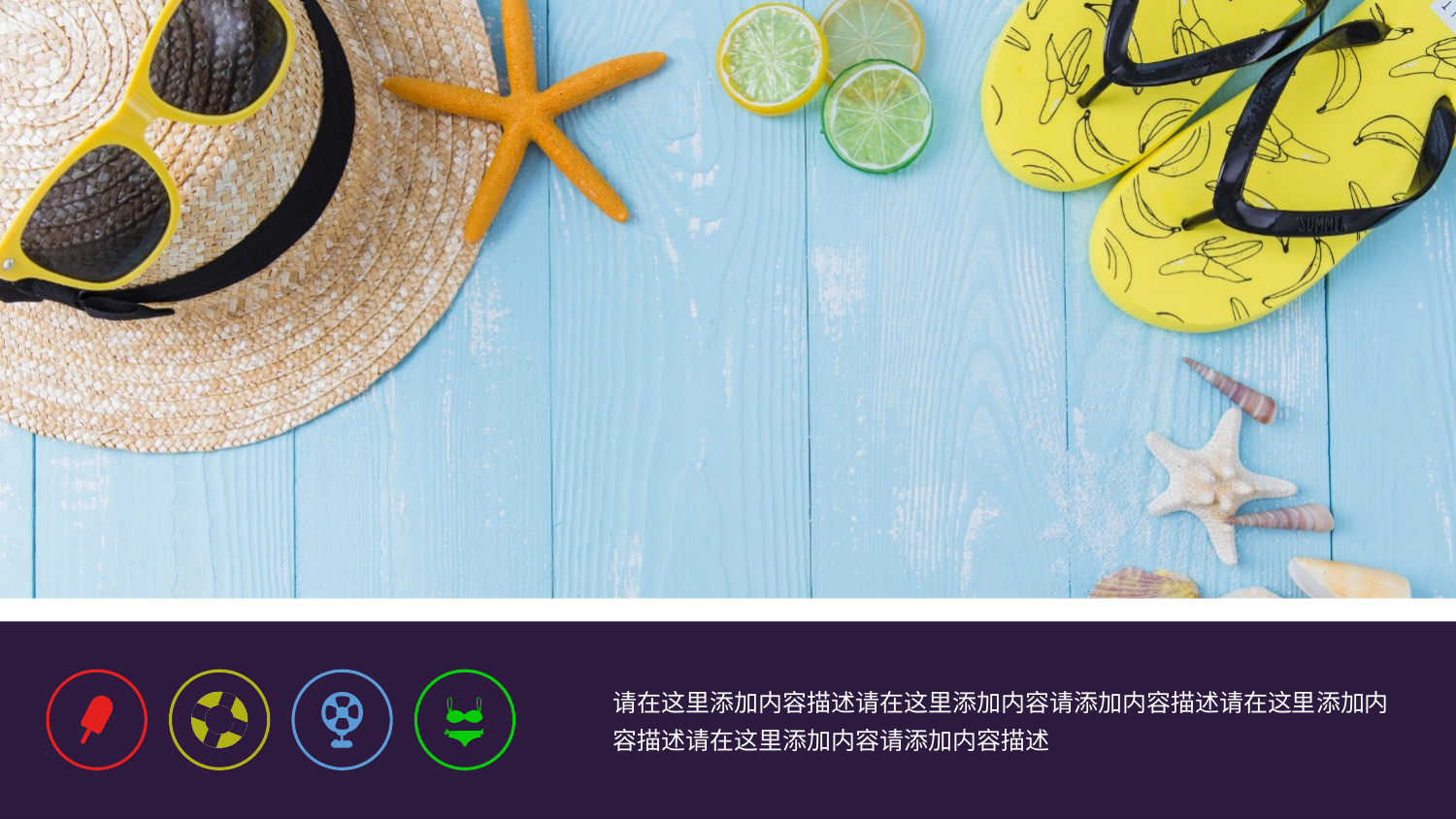

请在这里添加内容描述请在这里添加内容请添加内容描述请在这里添加内容描述请在这里添加内容请添加内容描述